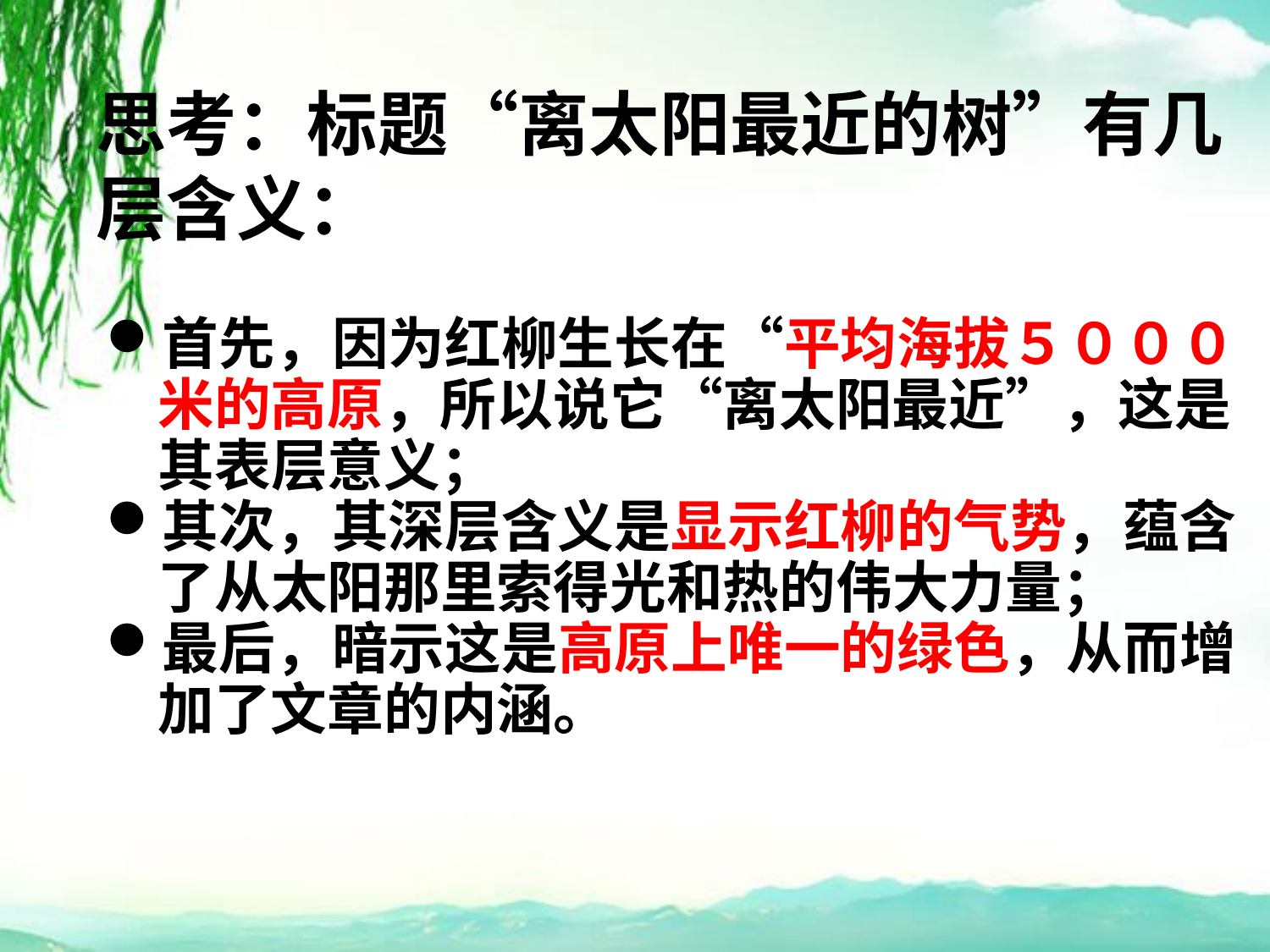

# 思考：标题“离太阳最近的树”有几层含义：
首先，因为红柳生长在“平均海拔５０００米的高原，所以说它“离太阳最近”，这是其表层意义；
其次，其深层含义是显示红柳的气势，蕴含了从太阳那里索得光和热的伟大力量；
最后，暗示这是高原上唯一的绿色，从而增加了文章的内涵。